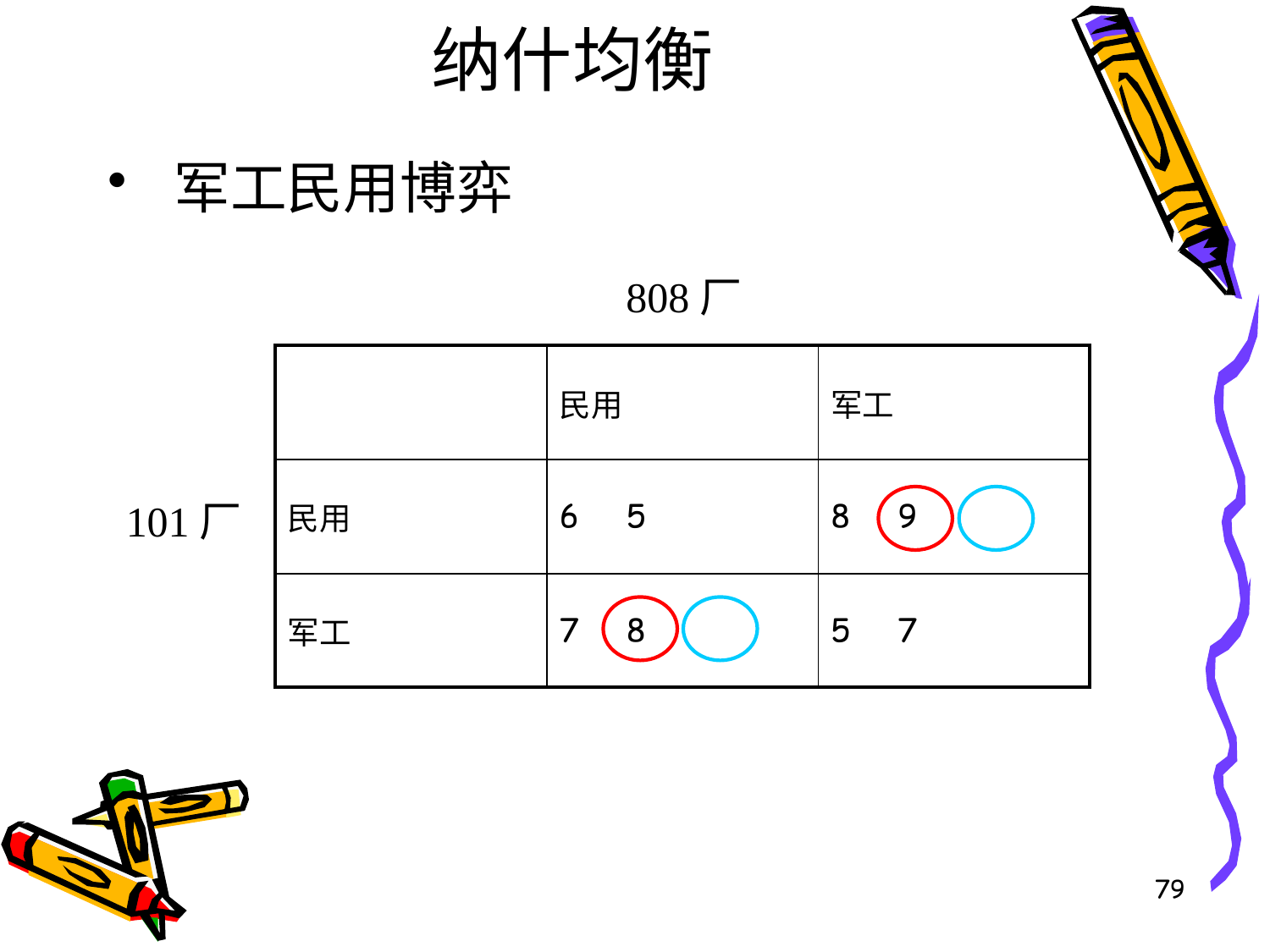

# 纳什均衡
军工民用博弈
808厂
|  | 民用 | 军工 |
| --- | --- | --- |
| 民用 | 6 5 | 8 9 |
| 军工 | 7 8 | 5 7 |
101厂

79